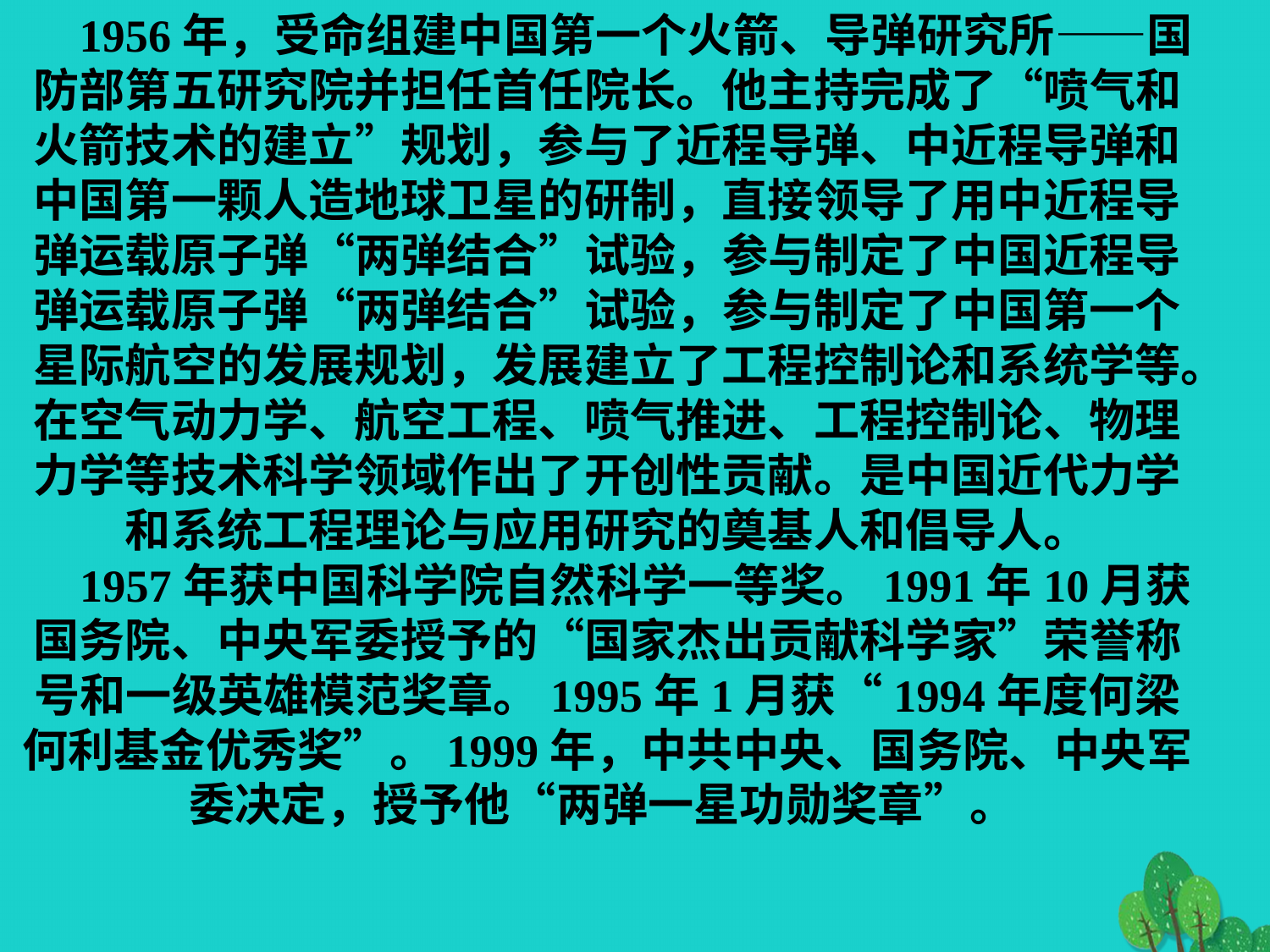

1956年，受命组建中国第一个火箭、导弹研究所——国防部第五研究院并担任首任院长。他主持完成了“喷气和火箭技术的建立”规划，参与了近程导弹、中近程导弹和中国第一颗人造地球卫星的研制，直接领导了用中近程导弹运载原子弹“两弹结合”试验，参与制定了中国近程导弹运载原子弹“两弹结合”试验，参与制定了中国第一个星际航空的发展规划，发展建立了工程控制论和系统学等。在空气动力学、航空工程、喷气推进、工程控制论、物理力学等技术科学领域作出了开创性贡献。是中国近代力学和系统工程理论与应用研究的奠基人和倡导人。
     1957年获中国科学院自然科学一等奖。1991年10月获国务院、中央军委授予的“国家杰出贡献科学家”荣誉称号和一级英雄模范奖章。1995年1月获“1994年度何梁何利基金优秀奖”。1999年，中共中央、国务院、中央军委决定，授予他“两弹一星功勋奖章”。